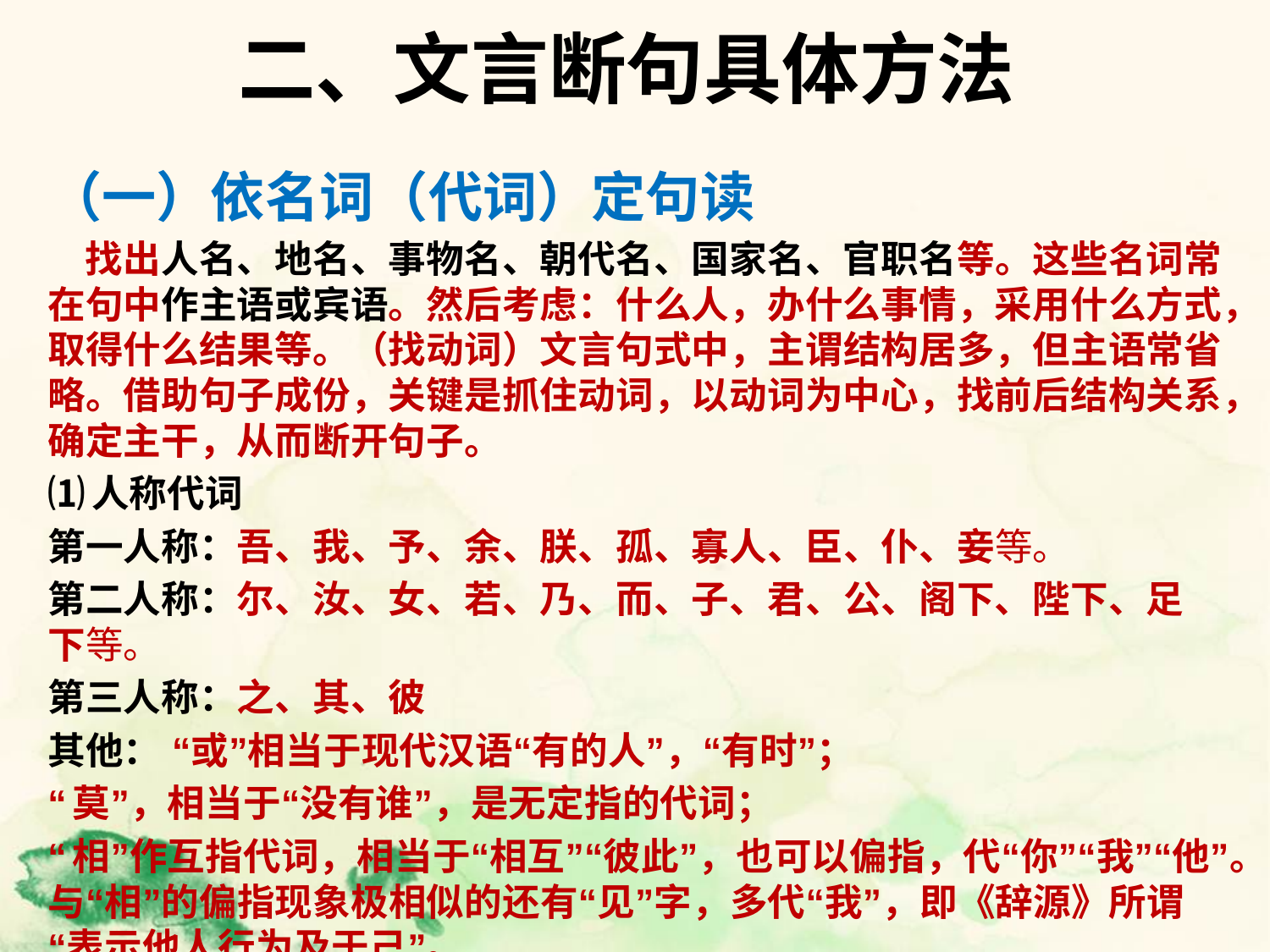

# 二、文言断句具体方法
（一）依名词（代词）定句读
   找出人名、地名、事物名、朝代名、国家名、官职名等。这些名词常在句中作主语或宾语。然后考虑：什么人，办什么事情，采用什么方式，取得什么结果等。（找动词）文言句式中，主谓结构居多，但主语常省略。借助句子成份，关键是抓住动词，以动词为中心，找前后结构关系，确定主干，从而断开句子。
⑴人称代词
第一人称：吾、我、予、余、朕、孤、寡人、臣、仆、妾等。
第二人称：尔、汝、女、若、乃、而、子、君、公、阁下、陛下、足   下等。
第三人称：之、其、彼
其他： “或”相当于现代汉语“有的人”，“有时”；
“莫”，相当于“没有谁”，是无定指的代词；
“相”作互指代词，相当于“相互”“彼此”，也可以偏指，代“你”“我”“他”。与“相”的偏指现象极相似的还有“见”字，多代“我”，即《辞源》所谓“表示他人行为及于己”。